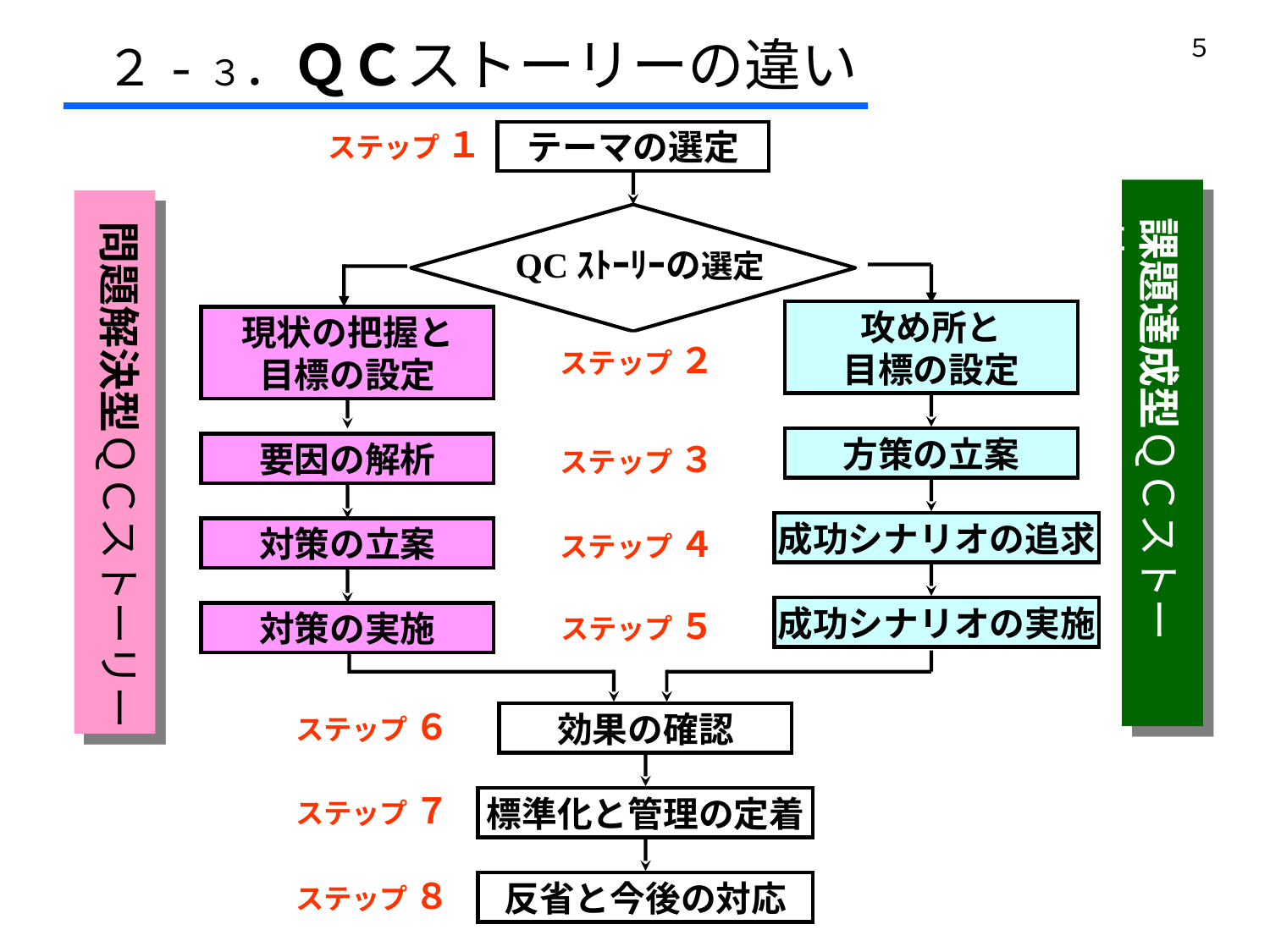

２-３．ＱＣストーリーの違い
５

ステップ １
テーマの選定

効果の確認

標準化と管理の定着

反省と今後の対応

課題達成型ＱＣストーリー

攻め所と
目標の設定

方策の立案

成功シナリオの追求

成功シナリオの実施

問題解決型ＱＣストーリー
QCｽﾄｰﾘｰの選定

現状の把握と
目標の設定

要因の解析

対策の立案

対策の実施

ステップ ２
ステップ ３
ステップ ４
ステップ ５
ステップ ６
ステップ ７
ステップ ８